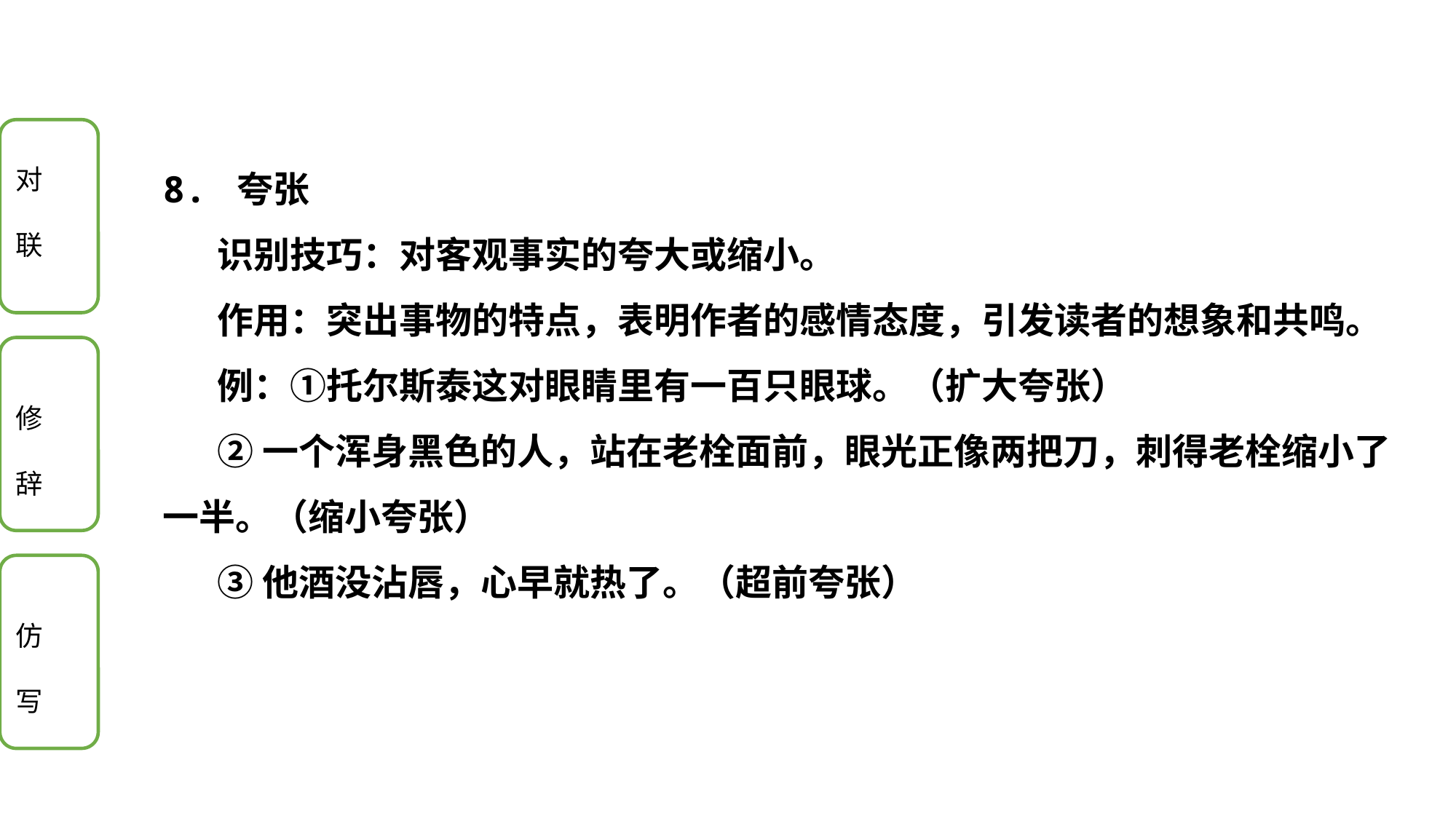

8. 夸张
识别技巧：对客观事实的夸大或缩小。
作用：突出事物的特点，表明作者的感情态度，引发读者的想象和共鸣。
例：①托尔斯泰这对眼睛里有一百只眼球。（扩大夸张）
②一个浑身黑色的人，站在老栓面前，眼光正像两把刀，刺得老栓缩小了一半。（缩小夸张）
③他酒没沾唇，心早就热了。（超前夸张）